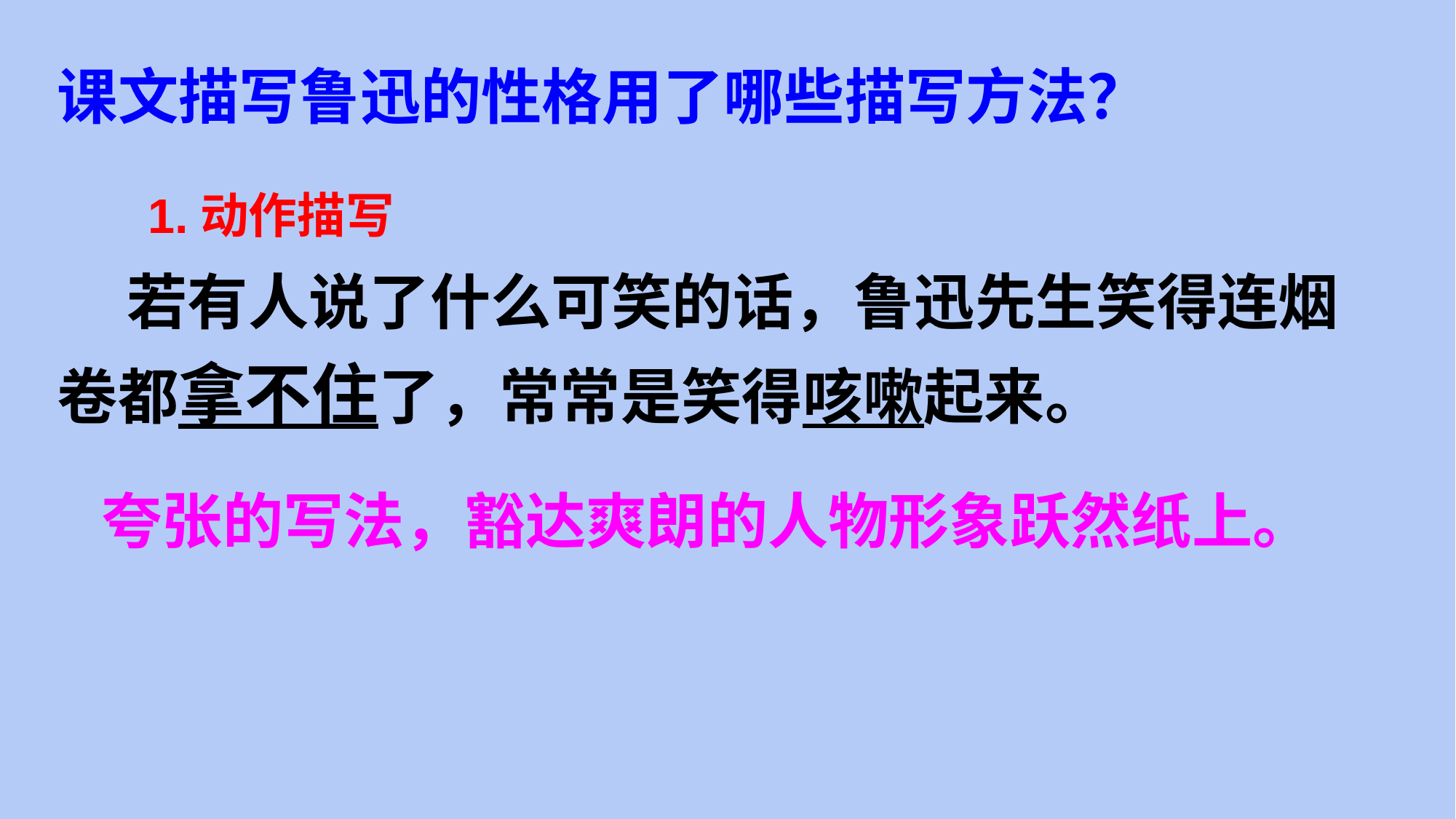

课文描写鲁迅的性格用了哪些描写方法？
1.动作描写
    若有人说了什么可笑的话，鲁迅先生笑得连烟卷都拿不住了，常常是笑得咳嗽起来。
夸张的写法，豁达爽朗的人物形象跃然纸上。